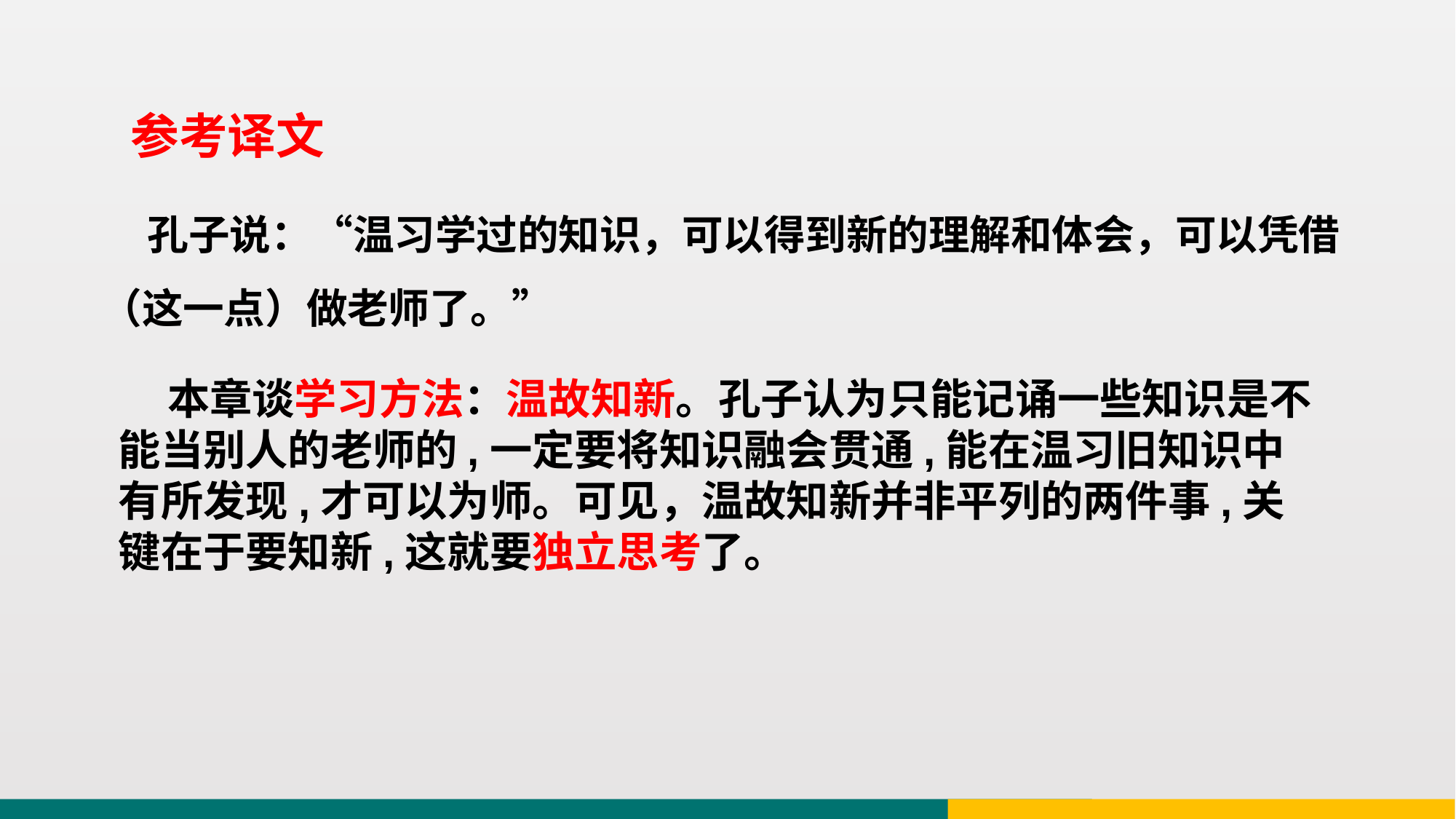

参考译文

    孔子说：“温习学过的知识，可以得到新的理解和体会，可以凭借（这一点）做老师了。”
    本章谈学习方法：温故知新。孔子认为只能记诵一些知识是不能当别人的老师的,一定要将知识融会贯通,能在温习旧知识中有所发现,才可以为师。可见，温故知新并非平列的两件事,关键在于要知新,这就要独立思考了。